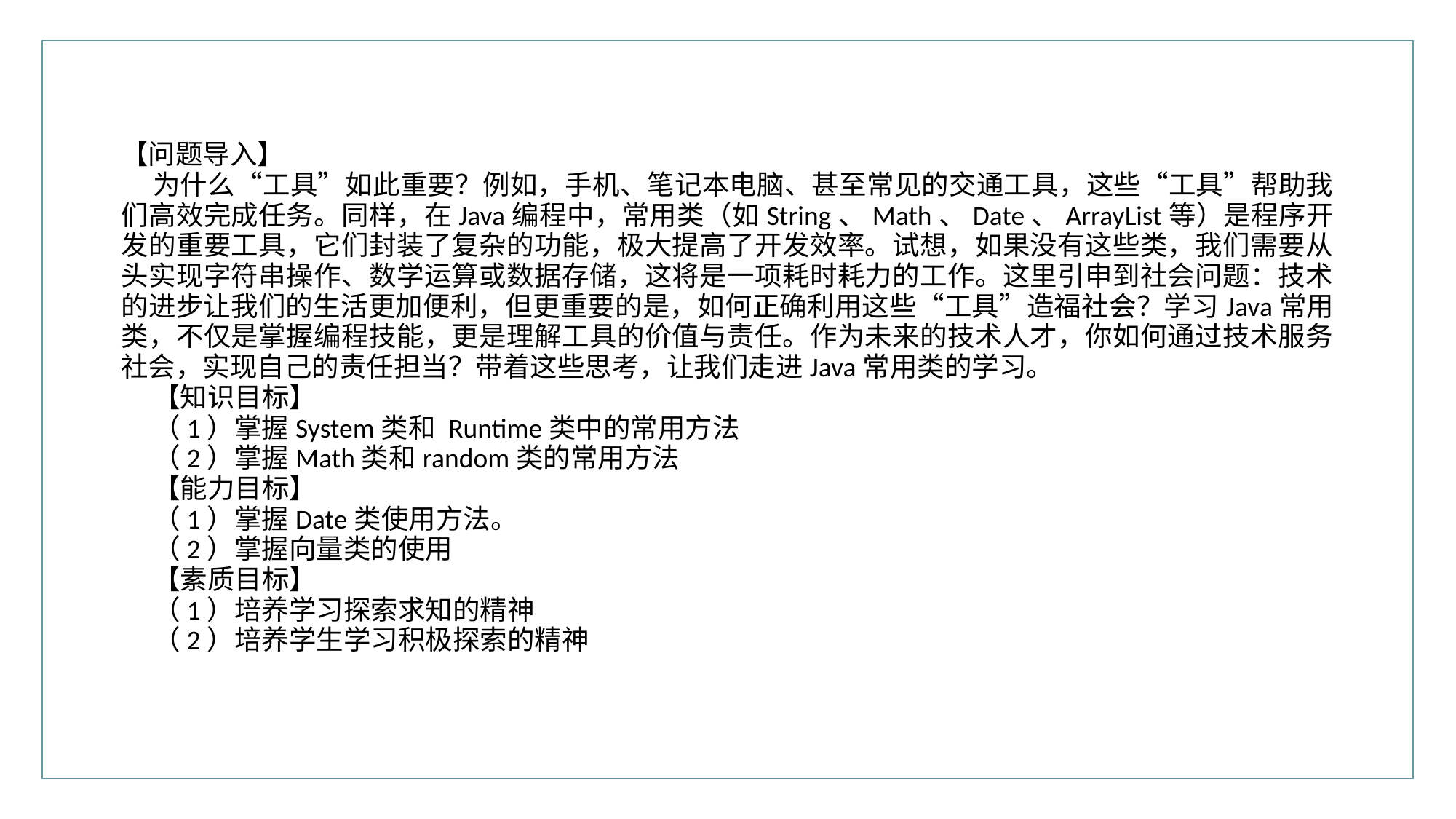

行业PPT模板http://www.XX.com/hangye/

【问题导入】
为什么“工具”如此重要？例如，手机、笔记本电脑、甚至常见的交通工具，这些“工具”帮助我们高效完成任务。同样，在Java编程中，常用类（如String、Math、Date、ArrayList等）是程序开发的重要工具，它们封装了复杂的功能，极大提高了开发效率。试想，如果没有这些类，我们需要从头实现字符串操作、数学运算或数据存储，这将是一项耗时耗力的工作。这里引申到社会问题：技术的进步让我们的生活更加便利，但更重要的是，如何正确利用这些“工具”造福社会？学习Java常用类，不仅是掌握编程技能，更是理解工具的价值与责任。作为未来的技术人才，你如何通过技术服务社会，实现自己的责任担当？带着这些思考，让我们走进Java常用类的学习。
【知识目标】
（1）掌握System类和 Runtime类中的常用方法
（2）掌握Math类和random类的常用方法
【能力目标】
（1）掌握Date类使用方法。
（2）掌握向量类的使用
【素质目标】
（1）培养学习探索求知的精神
（2）培养学生学习积极探索的精神